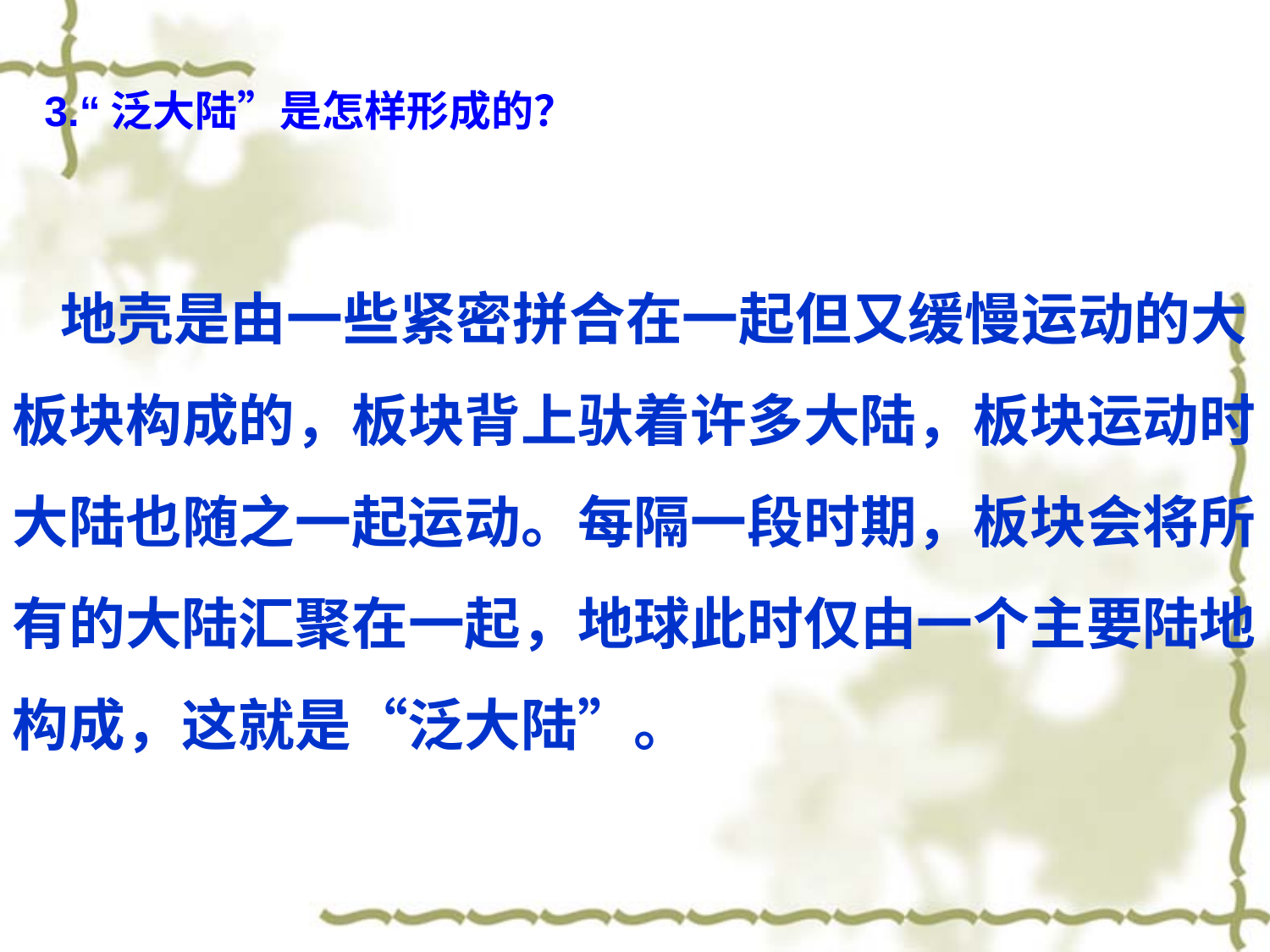

3.“泛大陆”是怎样形成的？
    地壳是由一些紧密拼合在一起但又缓慢运动的大板块构成的，板块背上驮着许多大陆，板块运动时大陆也随之一起运动。每隔一段时期，板块会将所有的大陆汇聚在一起，地球此时仅由一个主要陆地构成，这就是“泛大陆”。